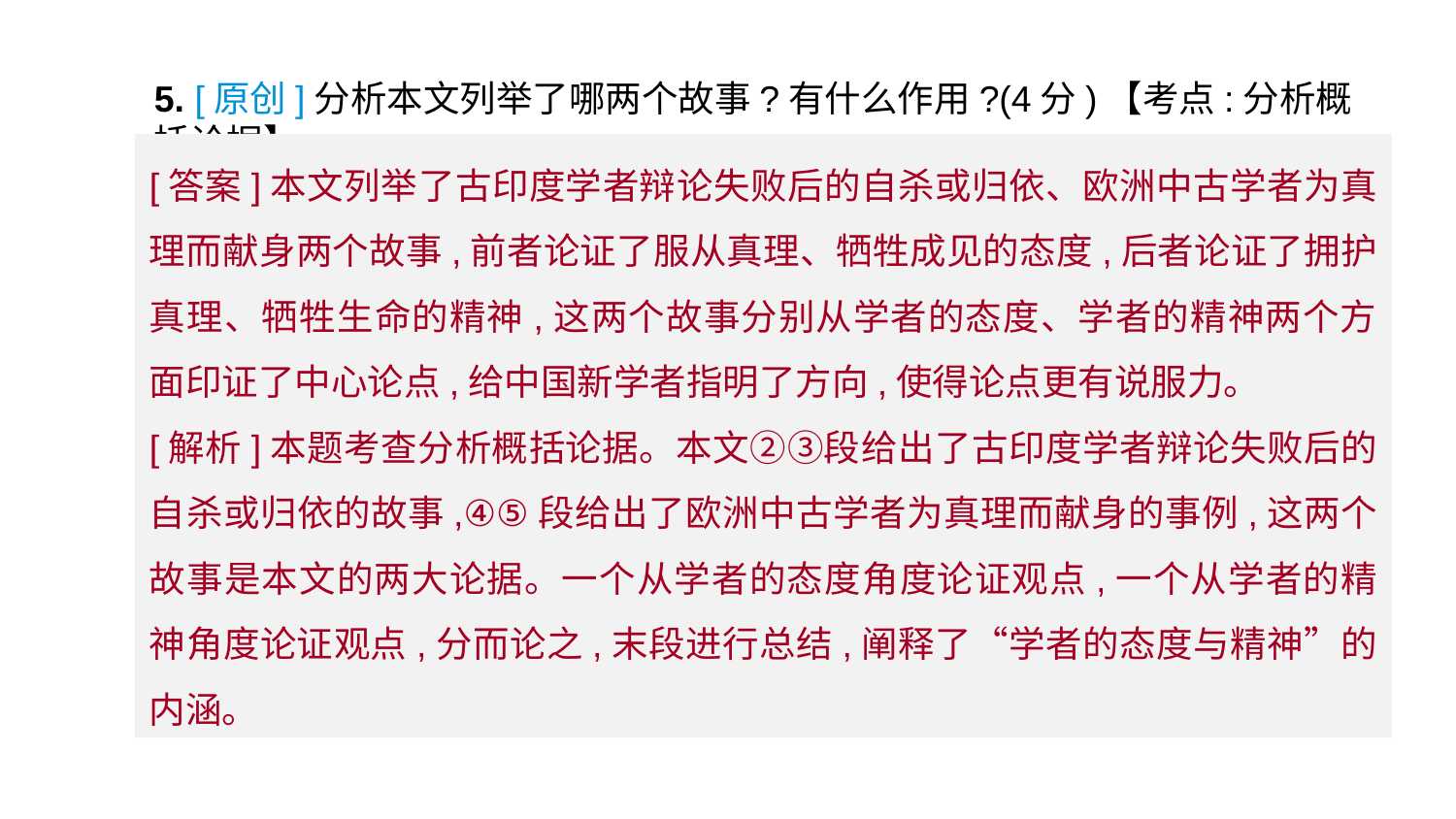

5. [原创]分析本文列举了哪两个故事?有什么作用?(4分)【考点:分析概括论据】
[答案]本文列举了古印度学者辩论失败后的自杀或归依、欧洲中古学者为真理而献身两个故事,前者论证了服从真理、牺牲成见的态度,后者论证了拥护真理、牺牲生命的精神,这两个故事分别从学者的态度、学者的精神两个方面印证了中心论点,给中国新学者指明了方向,使得论点更有说服力。
[解析]本题考查分析概括论据。本文②③段给出了古印度学者辩论失败后的自杀或归依的故事,④⑤段给出了欧洲中古学者为真理而献身的事例,这两个故事是本文的两大论据。一个从学者的态度角度论证观点,一个从学者的精神角度论证观点,分而论之,末段进行总结,阐释了“学者的态度与精神”的内涵。